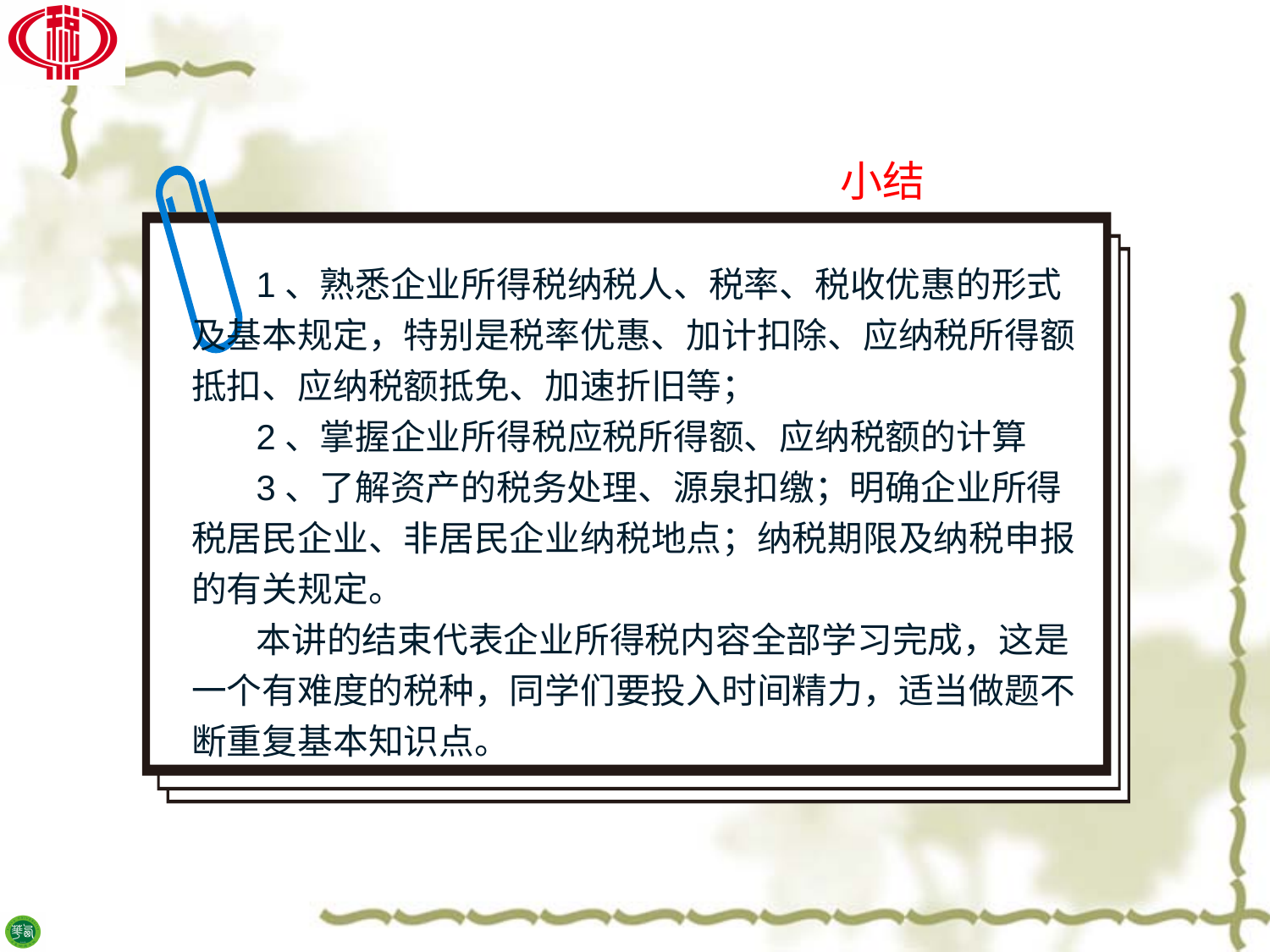

# 小结

1、熟悉企业所得税纳税人、税率、税收优惠的形式及基本规定，特别是税率优惠、加计扣除、应纳税所得额抵扣、应纳税额抵免、加速折旧等；
2、掌握企业所得税应税所得额、应纳税额的计算
3、了解资产的税务处理、源泉扣缴；明确企业所得税居民企业、非居民企业纳税地点；纳税期限及纳税申报的有关规定。
本讲的结束代表企业所得税内容全部学习完成，这是一个有难度的税种，同学们要投入时间精力，适当做题不断重复基本知识点。